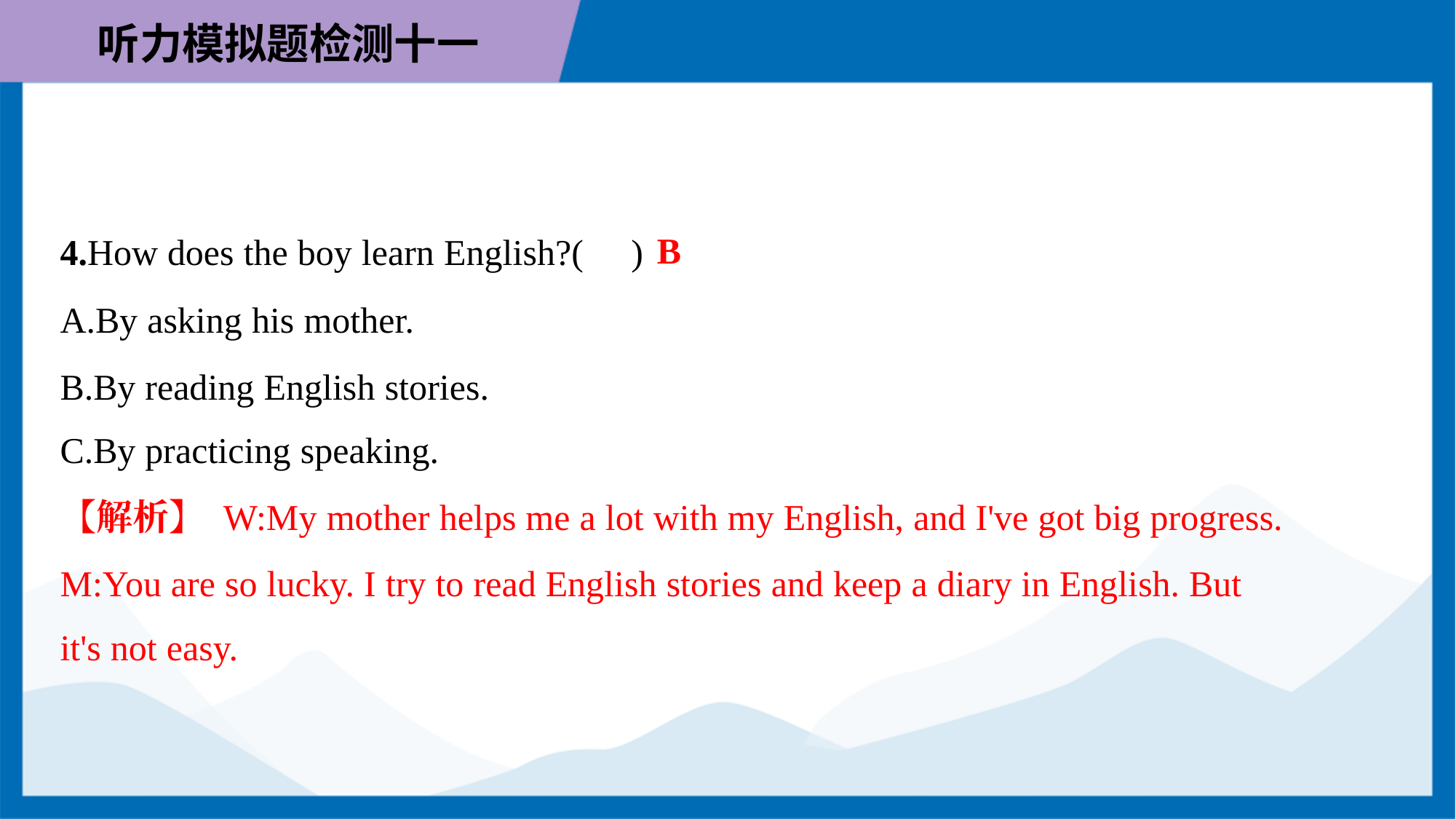

B
4.How does the boy learn English?(     )
A.By asking his mother.
B.By reading English stories.
C.By practicing speaking.
【解析】 W:My mother helps me a lot with my English, and I've got big progress.
M:You are so lucky. I try to read English stories and keep a diary in English. But
it's not easy.